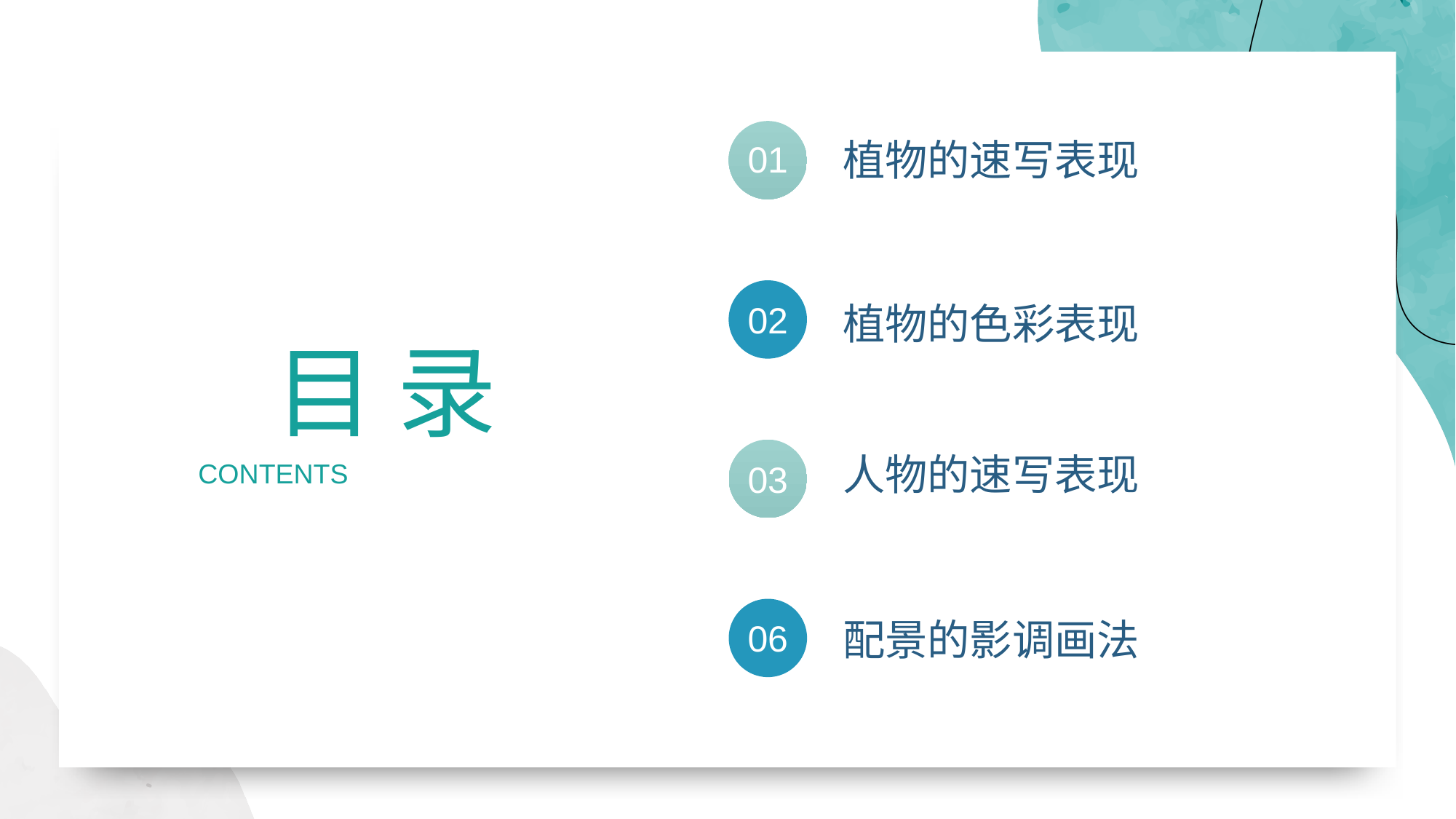

植物的速写表现
01

02
植物的色彩表现
目 录
CONTENTS

人物的速写表现
03

配景的影调画法
06